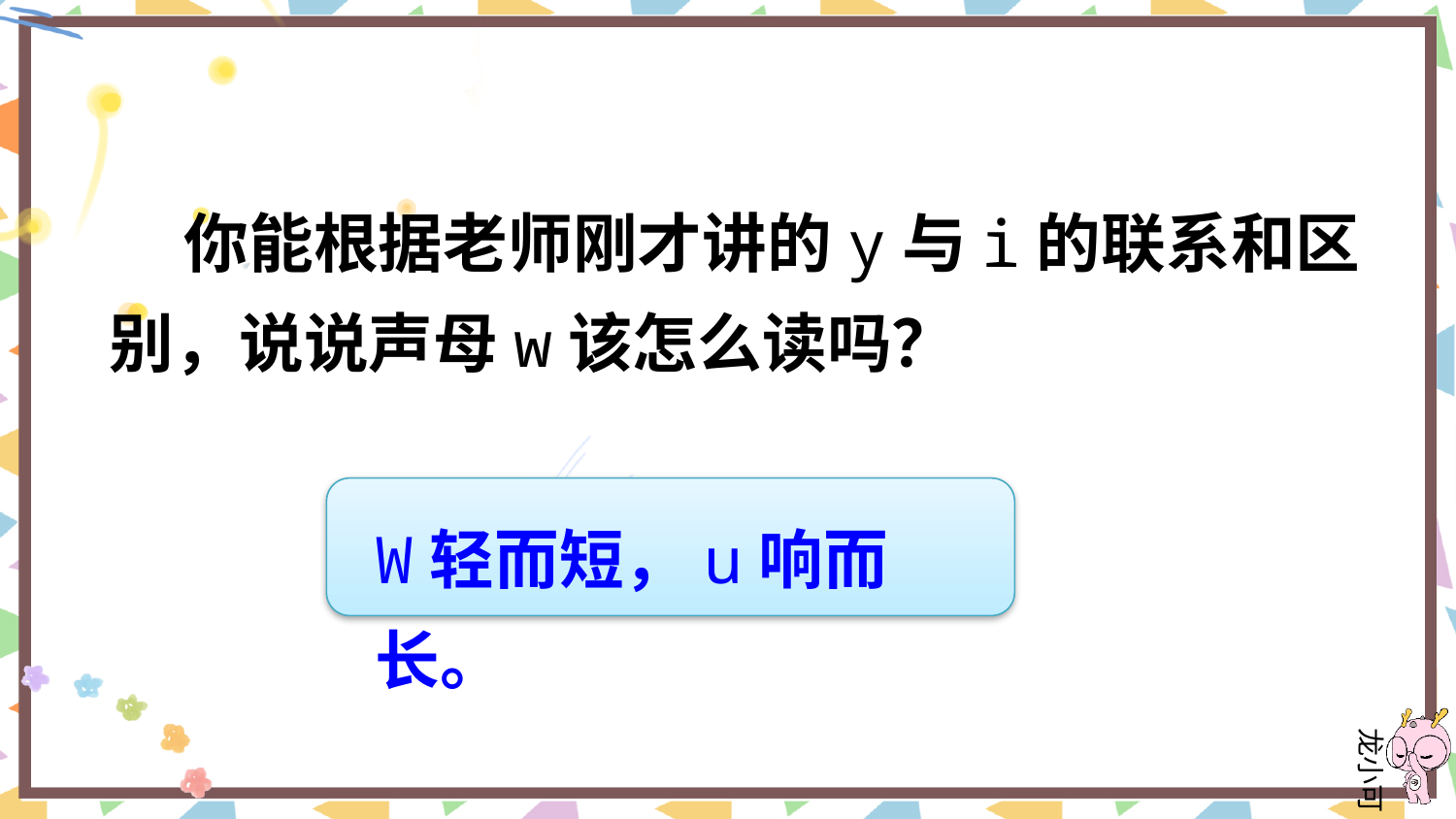

你能根据老师刚才讲的y与i的联系和区别，说说声母w该怎么读吗？

W轻而短，u响而长。